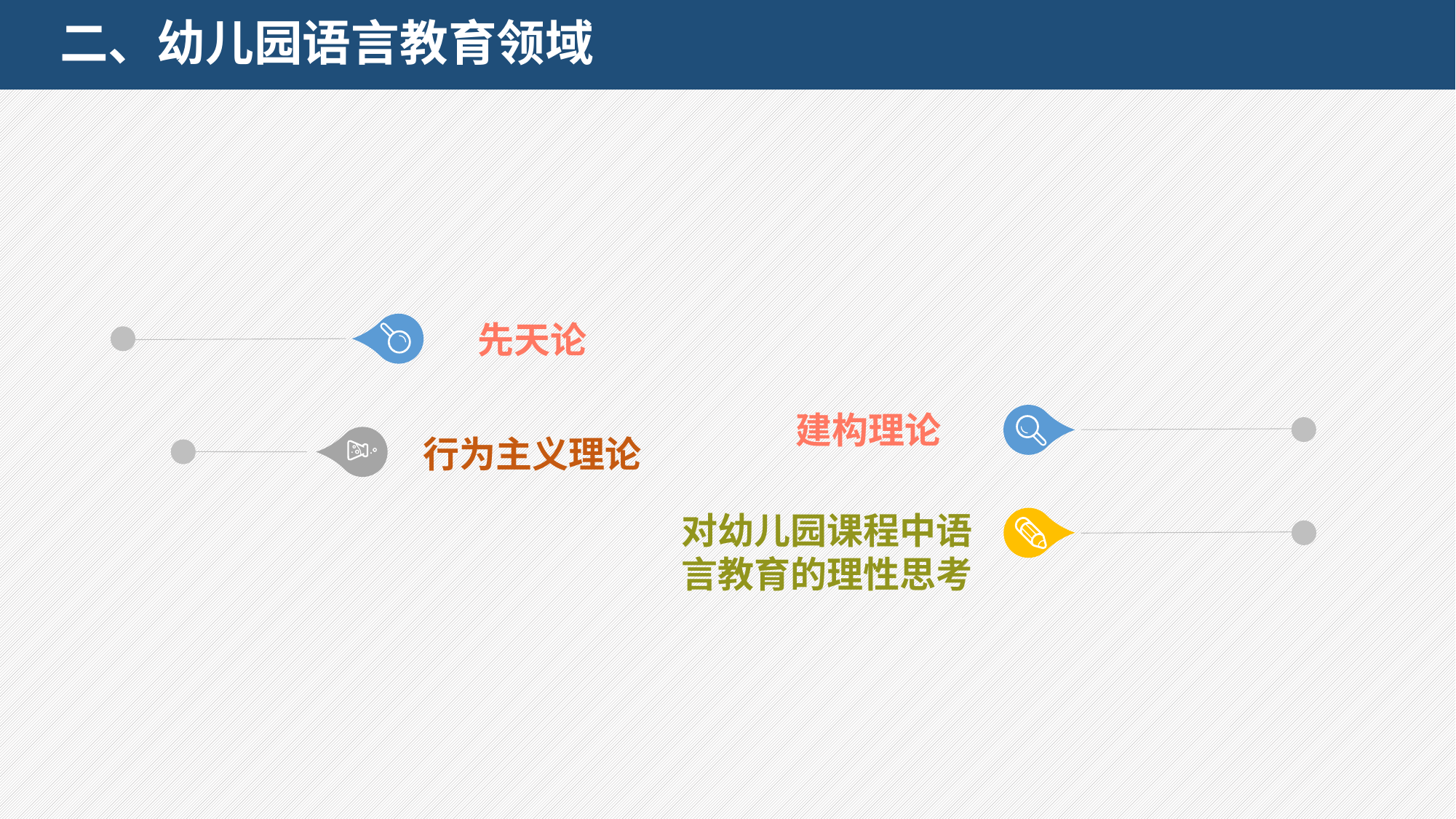

# 二、幼儿园语言教育领域

先天论

建构理论
行为主义理论
对幼儿园课程中语言教育的理性思考